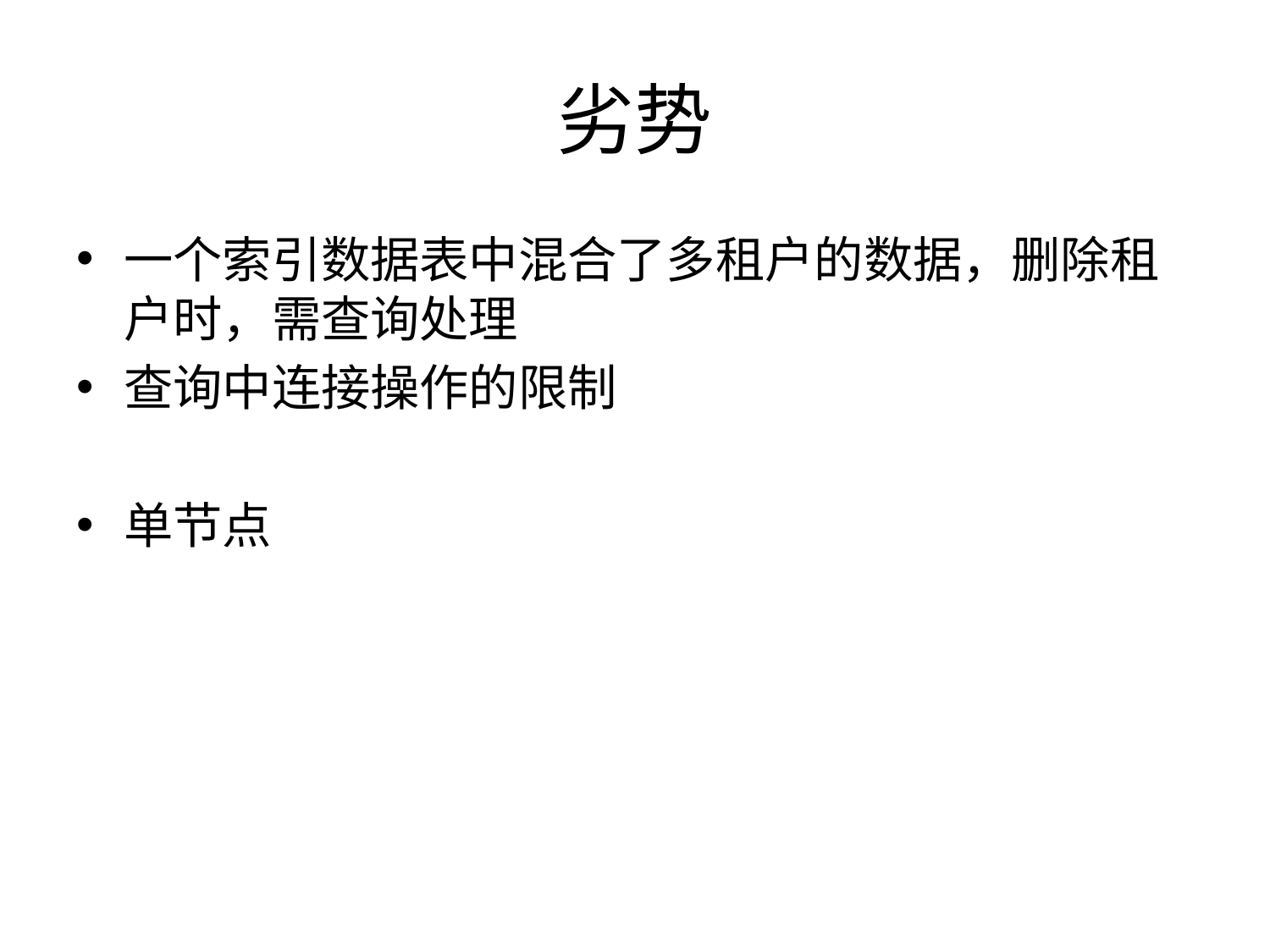

# 劣势
一个索引数据表中混合了多租户的数据，删除租户时，需查询处理
查询中连接操作的限制

单节点